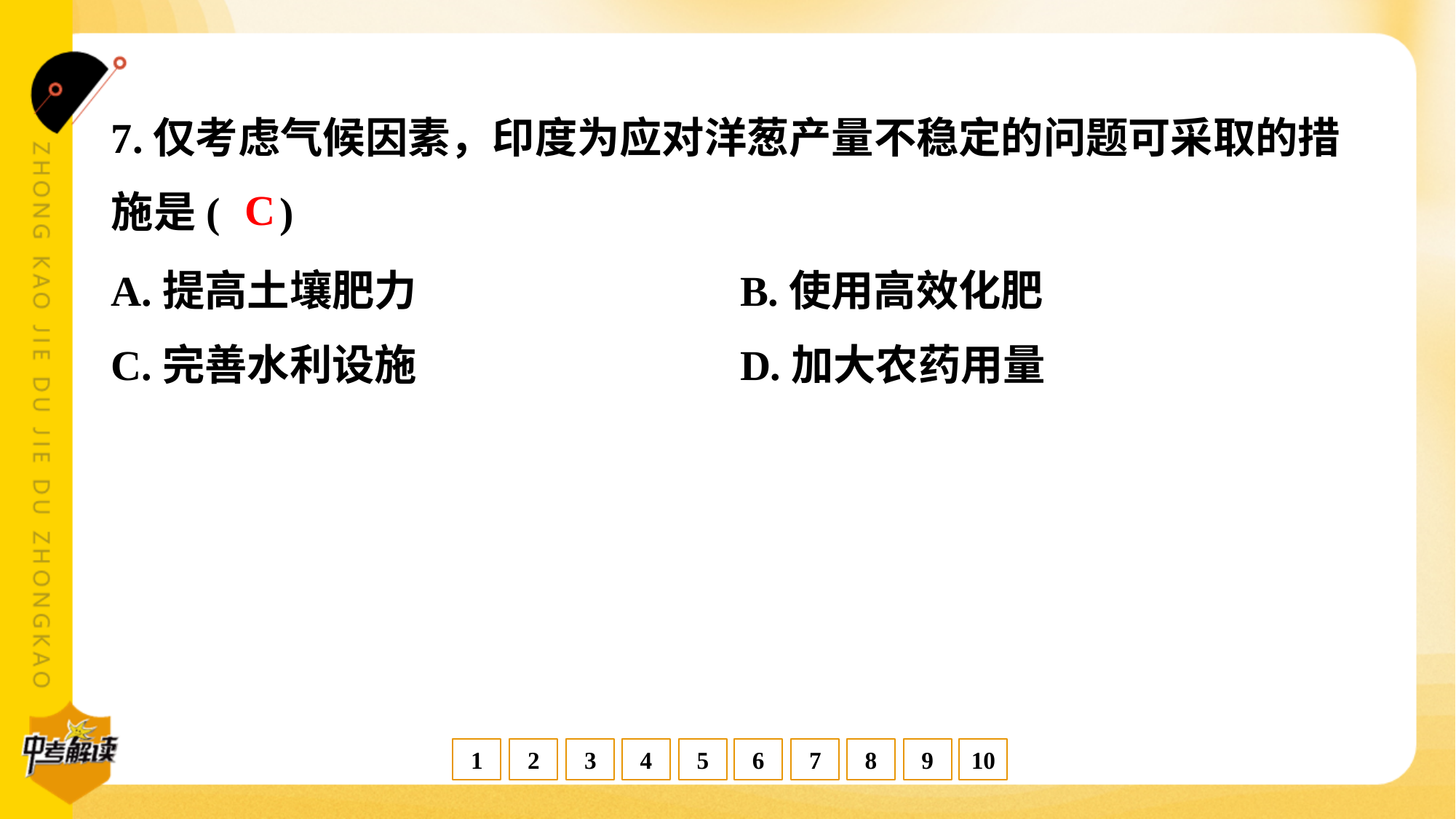

7.仅考虑气候因素，印度为应对洋葱产量不稳定的问题可采取的措
施是(     )
C
A.提高土壤肥力	B.使用高效化肥
C.完善水利设施	D.加大农药用量